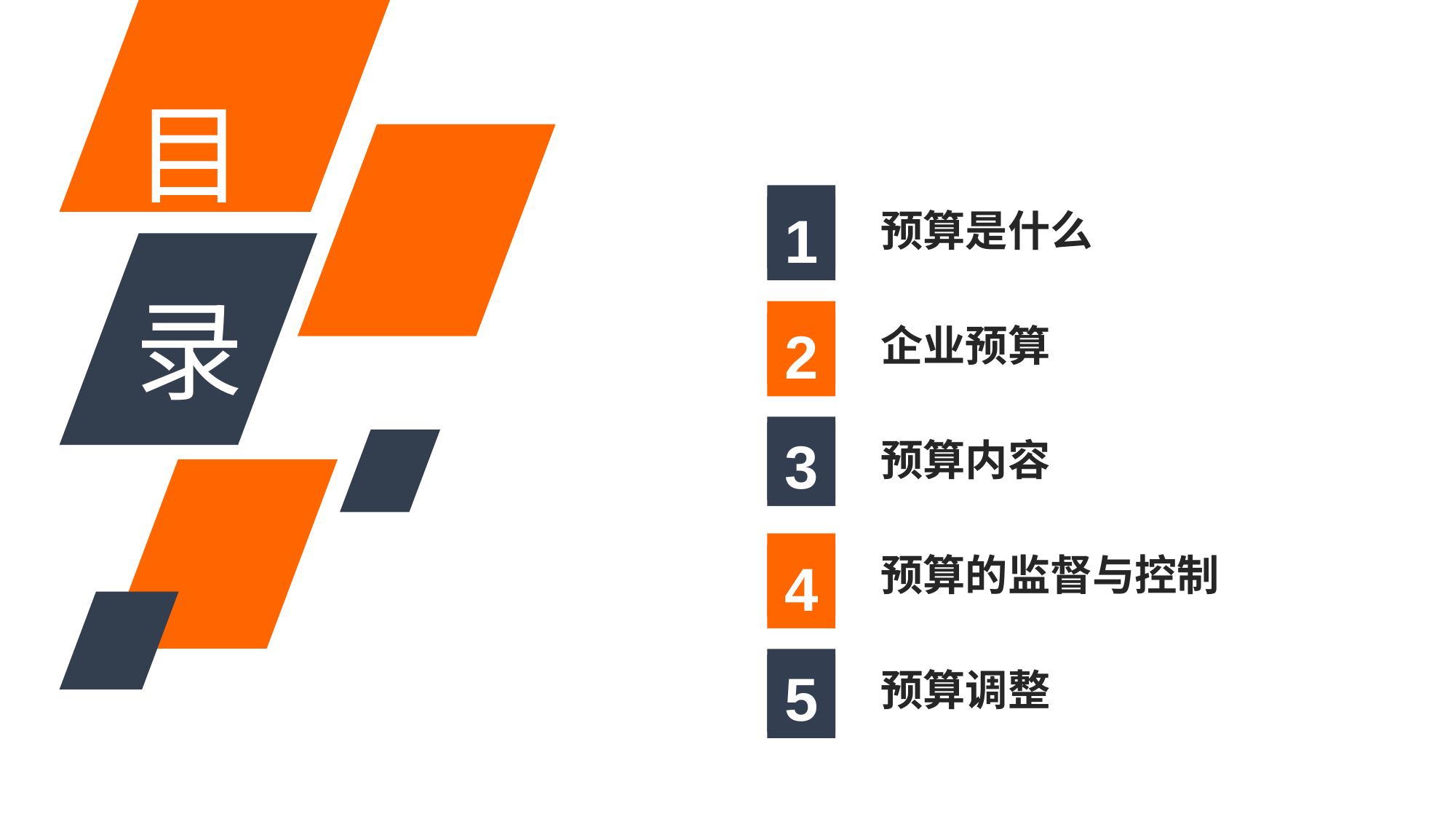

目录

1
预算是什么

2
企业预算

3
预算内容

4
预算的监督与控制

5
预算调整